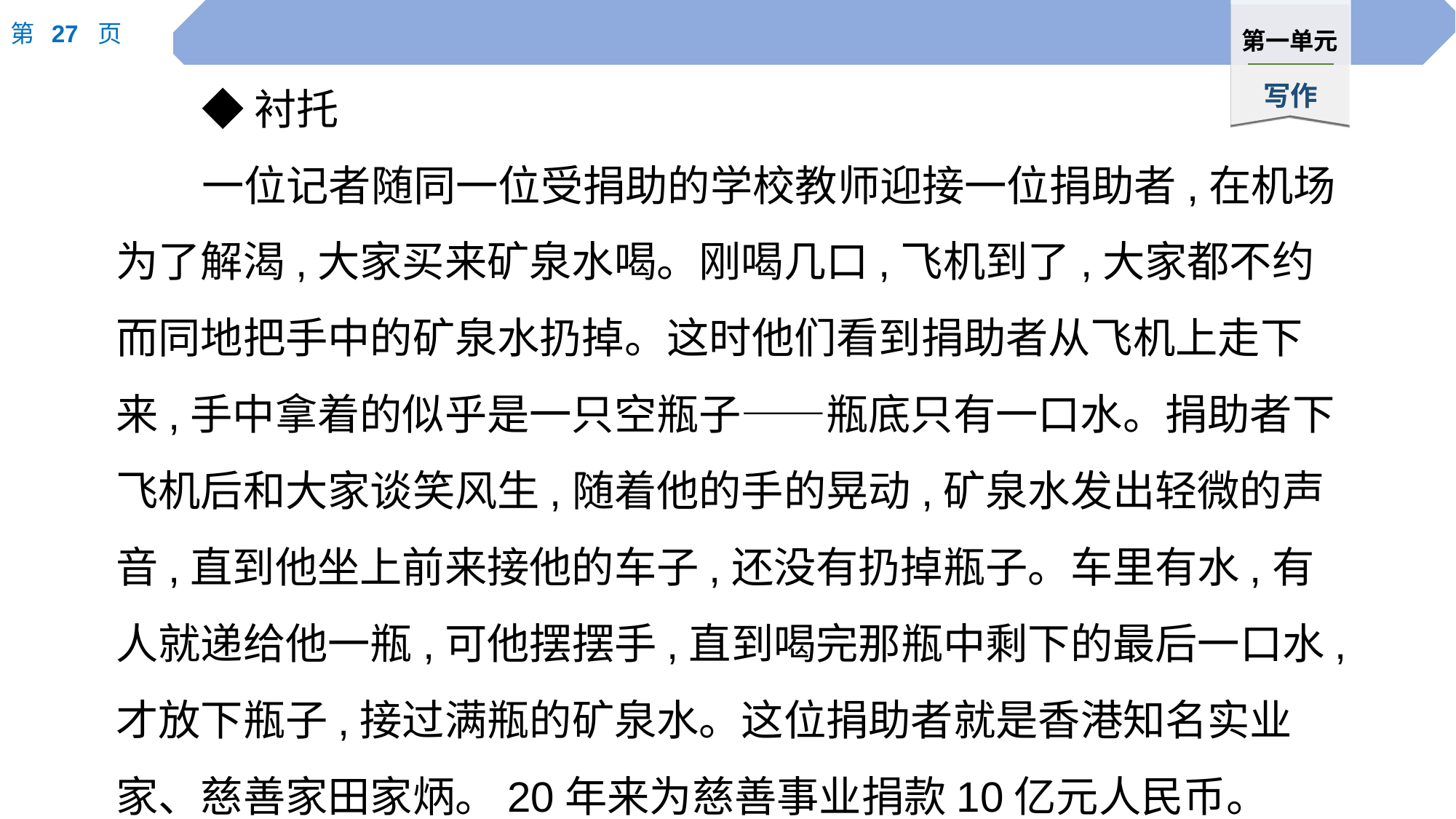

◆衬托
一位记者随同一位受捐助的学校教师迎接一位捐助者,在机场为了解渴,大家买来矿泉水喝。刚喝几口,飞机到了,大家都不约而同地把手中的矿泉水扔掉。这时他们看到捐助者从飞机上走下来,手中拿着的似乎是一只空瓶子——瓶底只有一口水。捐助者下飞机后和大家谈笑风生,随着他的手的晃动,矿泉水发出轻微的声音,直到他坐上前来接他的车子,还没有扔掉瓶子。车里有水,有人就递给他一瓶,可他摆摆手,直到喝完那瓶中剩下的最后一口水,才放下瓶子,接过满瓶的矿泉水。这位捐助者就是香港知名实业家、慈善家田家炳。20年来为慈善事业捐款10亿元人民币。